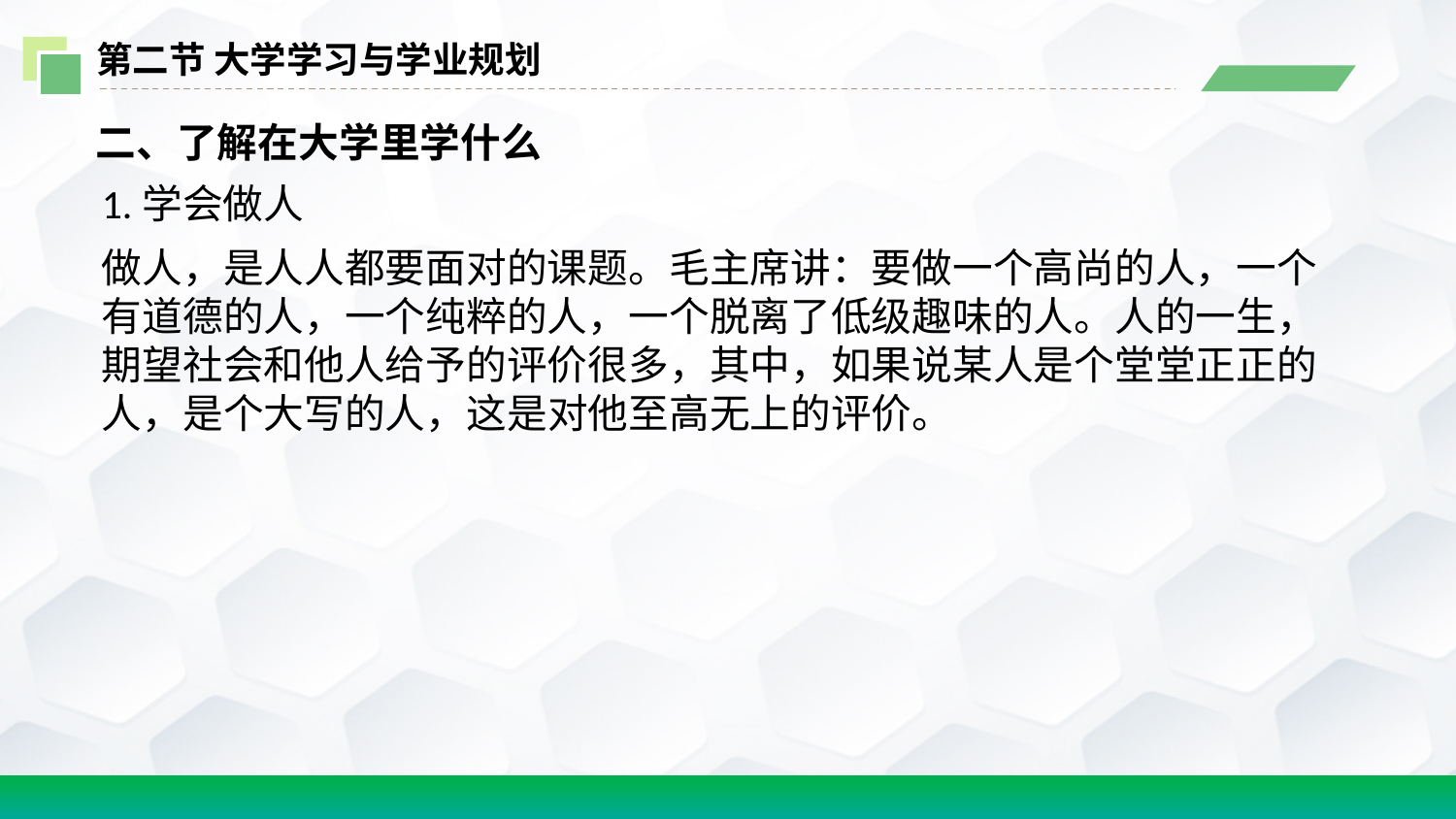

第二节 大学学习与学业规划
二、了解在大学里学什么
1.学会做人
做人，是人人都要面对的课题。毛主席讲：要做一个高尚的人，一个有道德的人，一个纯粹的人，一个脱离了低级趣味的人。人的一生，期望社会和他人给予的评价很多，其中，如果说某人是个堂堂正正的人，是个大写的人，这是对他至高无上的评价。